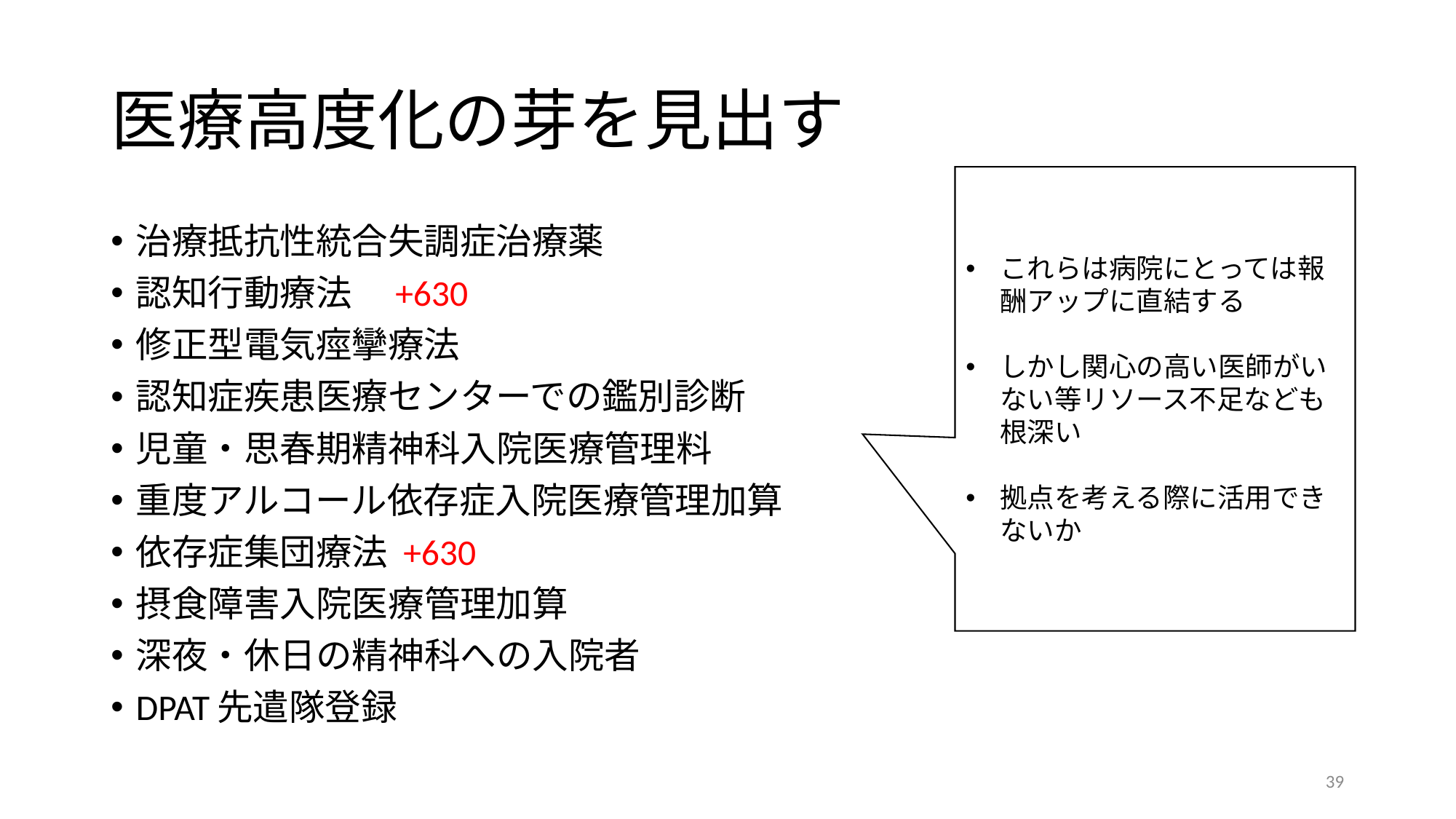

# 医療高度化の芽を見出す
これらは病院にとっては報酬アップに直結する

しかし関心の高い医師がいない等リソース不足なども根深い

拠点を考える際に活用できないか
治療抵抗性統合失調症治療薬
認知行動療法　+630
修正型電気痙攣療法
認知症疾患医療センターでの鑑別診断
児童・思春期精神科入院医療管理料
重度アルコール依存症入院医療管理加算
依存症集団療法 +630
摂食障害入院医療管理加算
深夜・休日の精神科への入院者
DPAT先遣隊登録

39